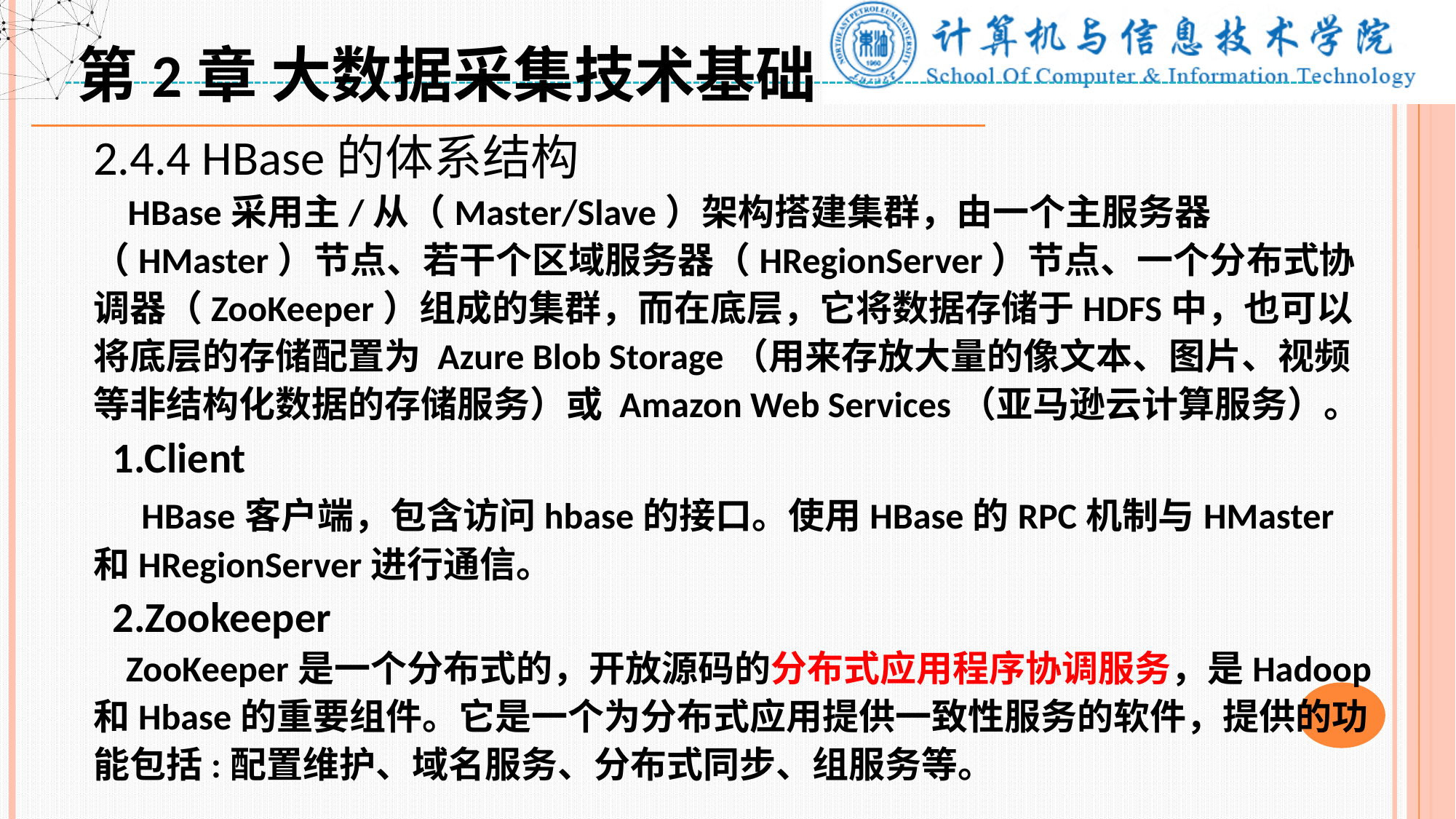

第2章 大数据采集技术基础
2.4.4 HBase的体系结构
     HBase采用主/从（Master/Slave）架构搭建集群，由一个主服务器（HMaster）节点、若干个区域服务器（HRegionServer）节点、一个分布式协调器（ZooKeeper）组成的集群，而在底层，它将数据存储于HDFS中，也可以将底层的存储配置为 Azure Blob Storage（用来存放大量的像文本、图片、视频等非结构化数据的存储服务）或 Amazon Web Services（亚马逊云计算服务）。
  1.Client
     HBase客户端，包含访问hbase的接口。使用HBase的RPC机制与HMaster和HRegionServer进行通信。
  2.Zookeeper
    ZooKeeper是一个分布式的，开放源码的分布式应用程序协调服务，是Hadoop和Hbase的重要组件。它是一个为分布式应用提供一致性服务的软件，提供的功能包括:配置维护、域名服务、分布式同步、组服务等。